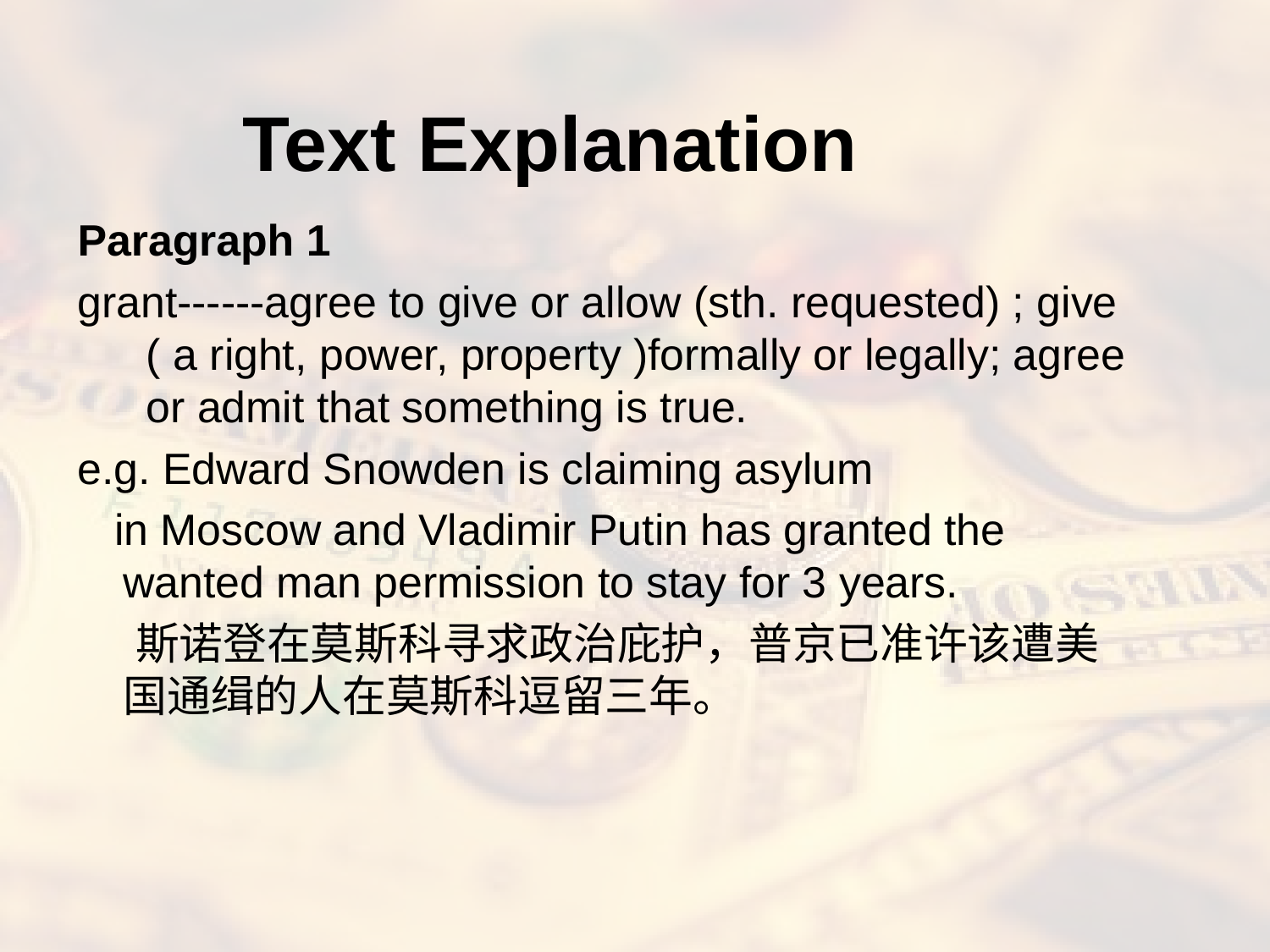

# Text Explanation
Paragraph 1
grant------agree to give or allow (sth. requested) ; give ( a right, power, property )formally or legally; agree or admit that something is true.
e.g. Edward Snowden is claiming asylum
   in Moscow and Vladimir Putin has granted the wanted man permission to stay for 3 years.
     斯诺登在莫斯科寻求政治庇护，普京已准许该遭美国通缉的人在莫斯科逗留三年。